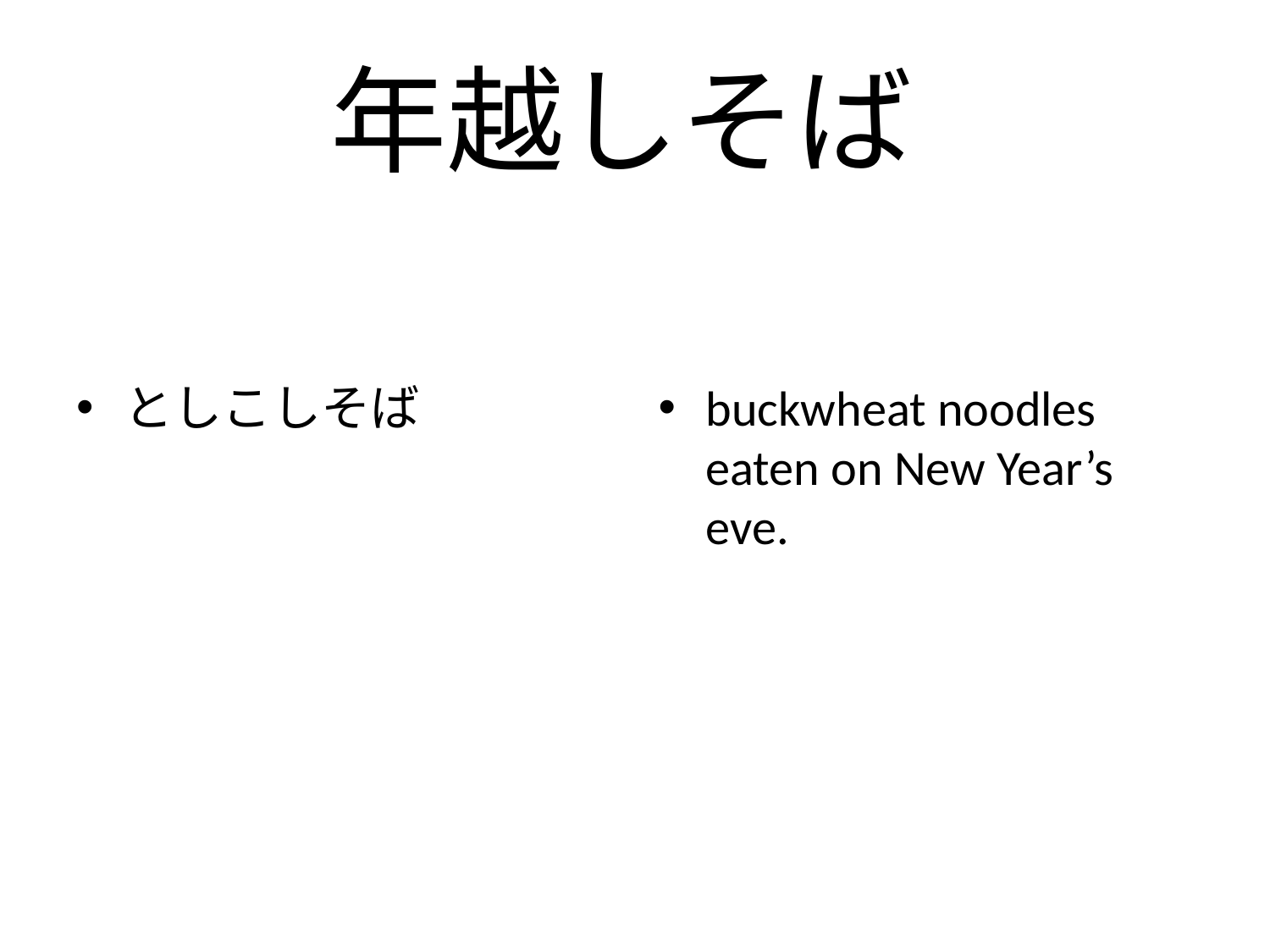

# 年越しそば
としこしそば
buckwheat noodles eaten on New Year’s eve.